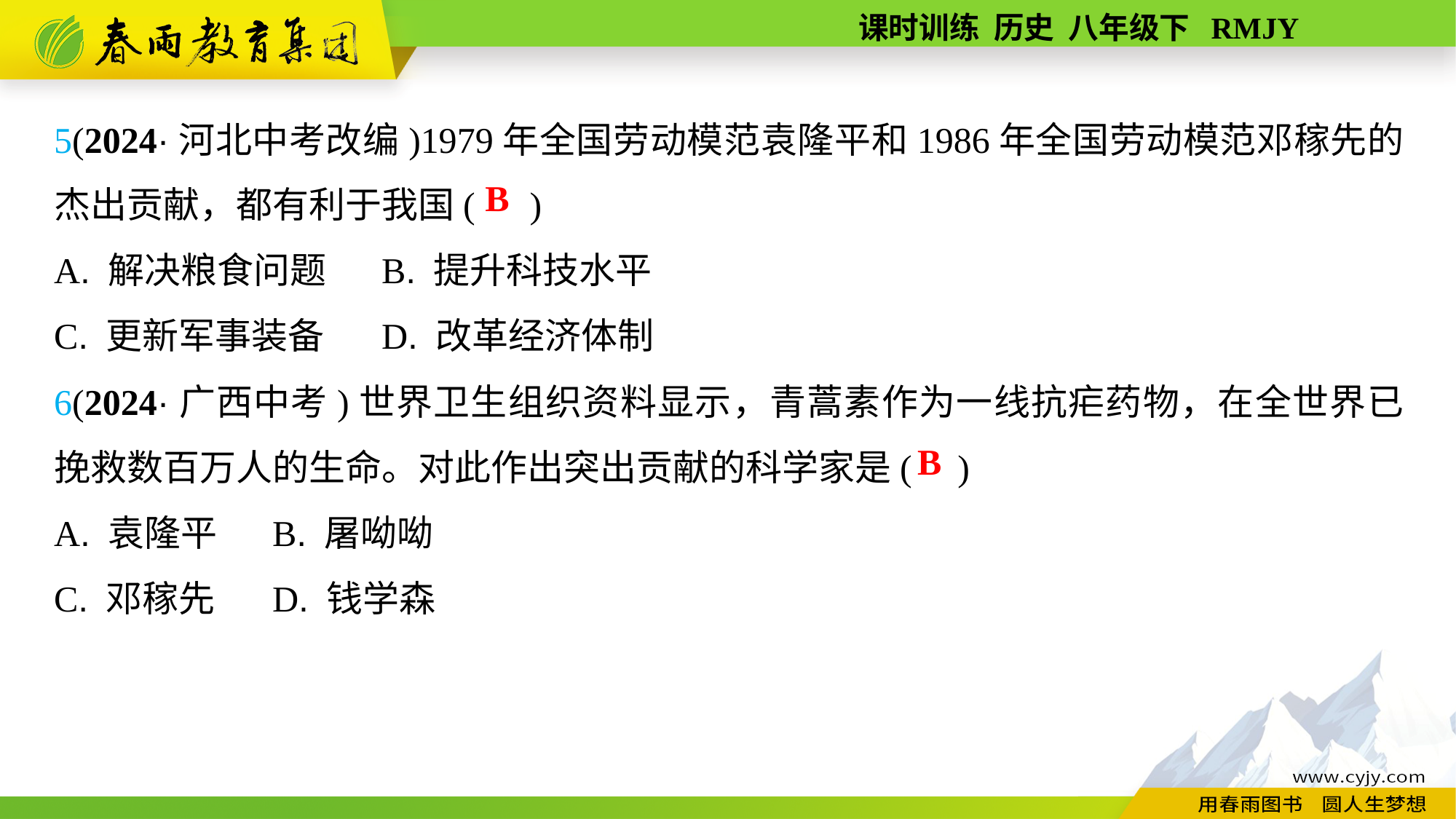

5(2024·河北中考改编)1979年全国劳动模范袁隆平和1986年全国劳动模范邓稼先的杰出贡献，都有利于我国(      )
A. 解决粮食问题	B. 提升科技水平
C. 更新军事装备	D. 改革经济体制
6(2024·广西中考)世界卫生组织资料显示，青蒿素作为一线抗疟药物，在全世界已挽救数百万人的生命。对此作出突出贡献的科学家是(     )
A. 袁隆平	B. 屠呦呦
C. 邓稼先	D. 钱学森
B
B